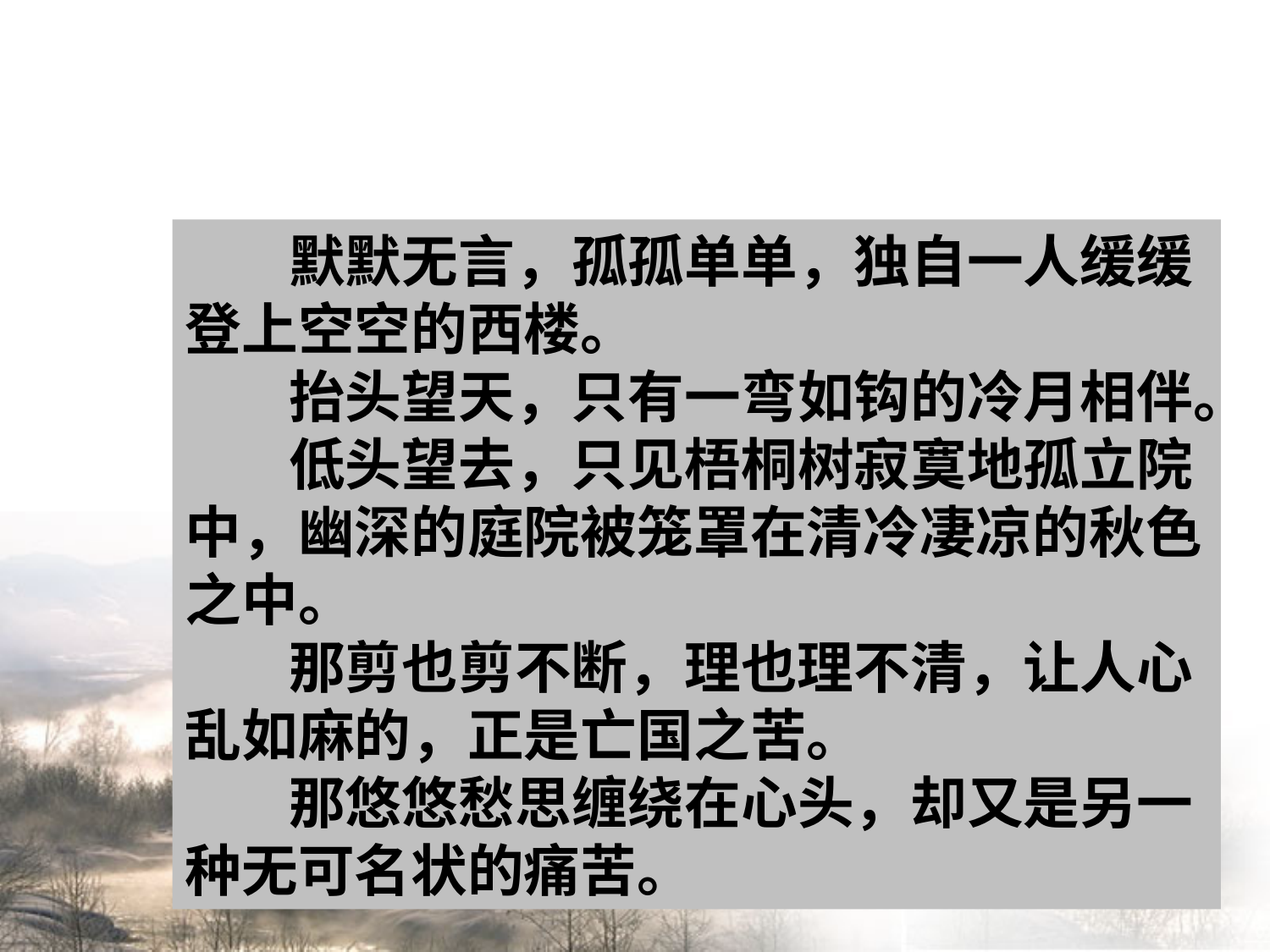

默默无言，孤孤单单，独自一人缓缓登上空空的西楼。
       抬头望天，只有一弯如钩的冷月相伴。
       低头望去，只见梧桐树寂寞地孤立院中，幽深的庭院被笼罩在清冷凄凉的秋色之中。
       那剪也剪不断，理也理不清，让人心乱如麻的，正是亡国之苦。
       那悠悠愁思缠绕在心头，却又是另一种无可名状的痛苦。